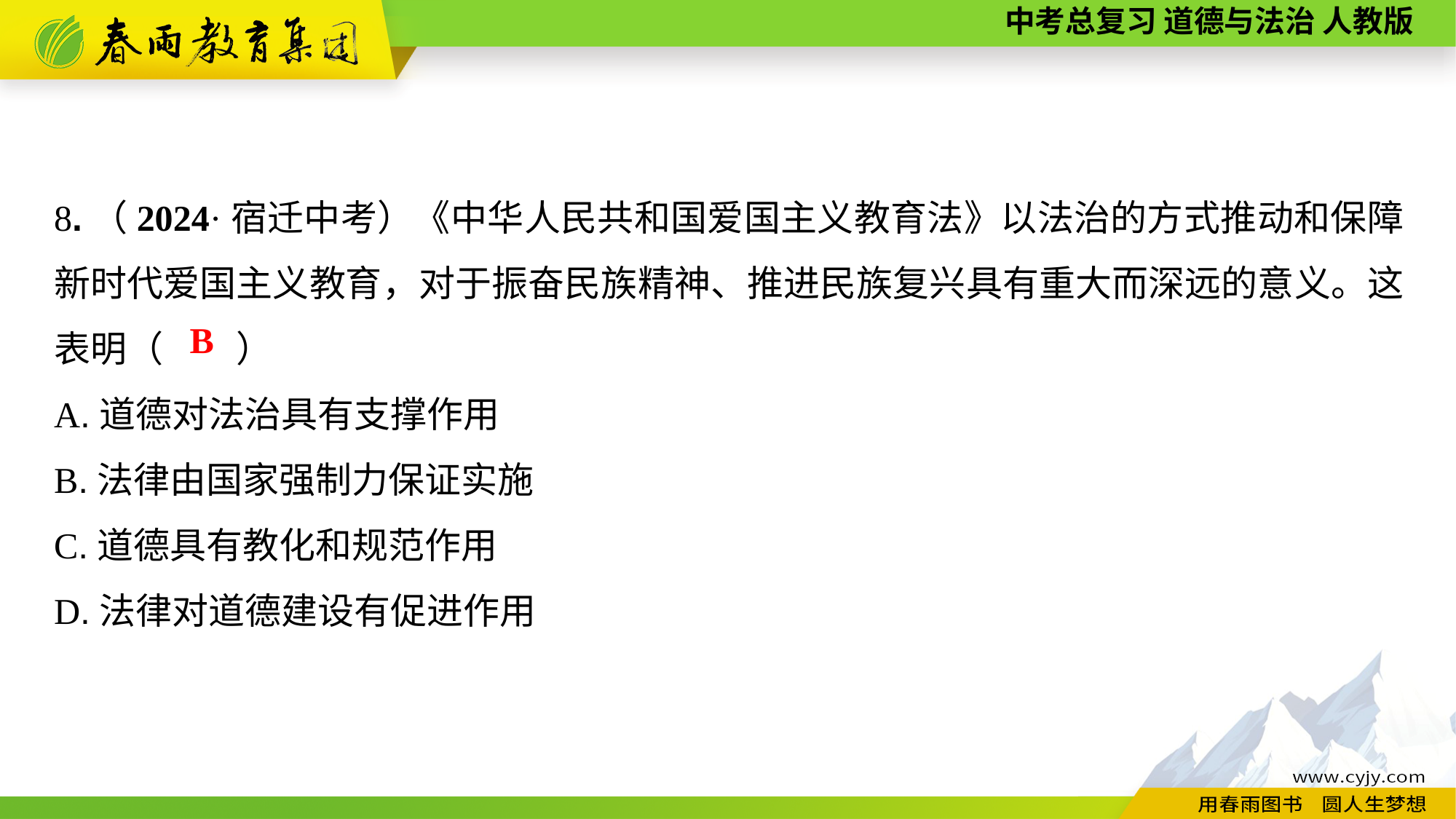

8.（2024·宿迁中考）《中华人民共和国爱国主义教育法》以法治的方式推动和保障新时代爱国主义教育，对于振奋民族精神、推进民族复兴具有重大而深远的意义。这表明（　　）
A.道德对法治具有支撑作用
B.法律由国家强制力保证实施
C.道德具有教化和规范作用
D.法律对道德建设有促进作用
B